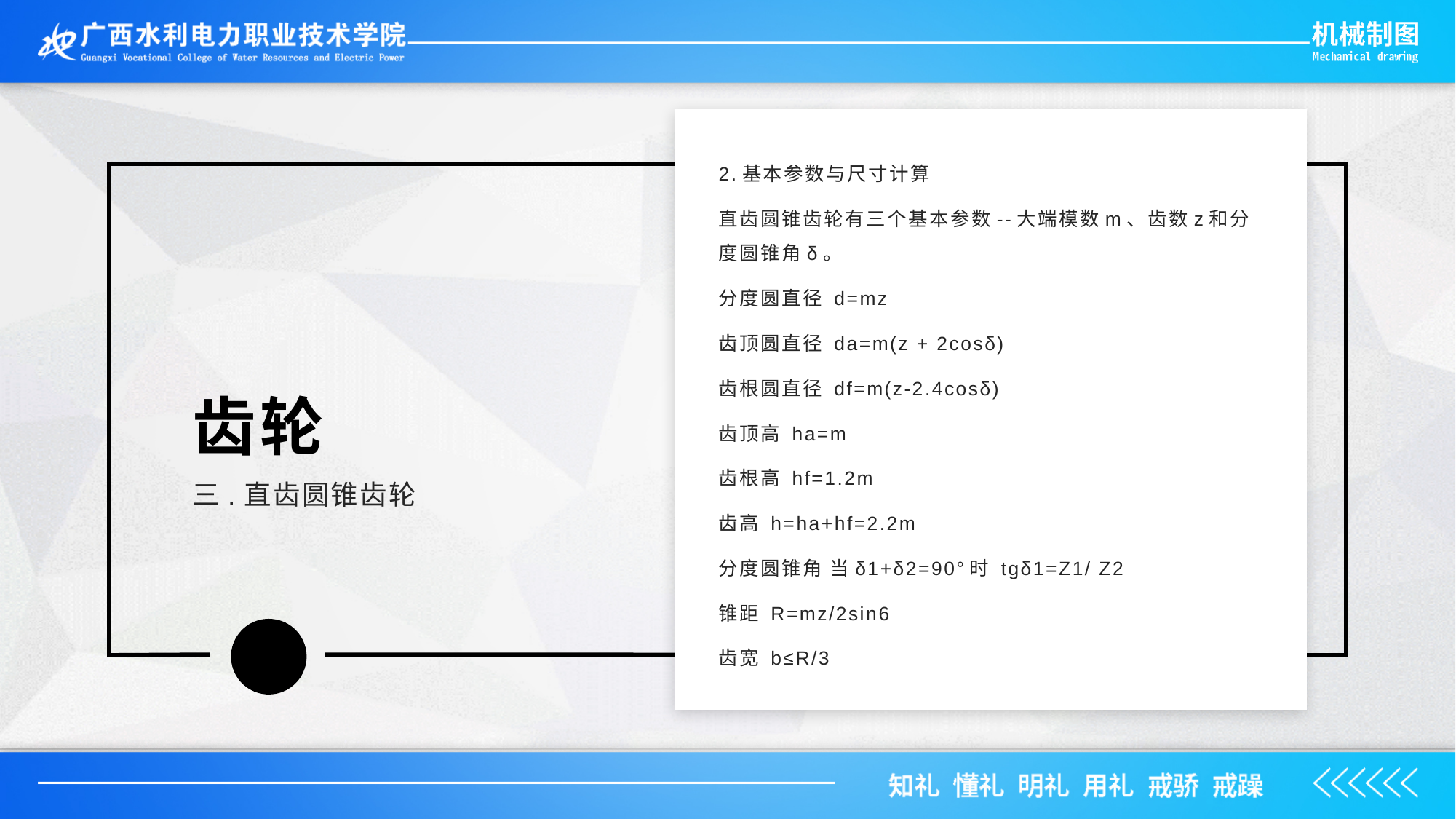

2.基本参数与尺寸计算
直齿圆锥齿轮有三个基本参数--大端模数m、齿数z和分度圆锥角δ。
分度圆直径 d=mz
齿顶圆直径 da=m(z + 2cosδ)
齿根圆直径 df=m(z-2.4cosδ)
齿顶高 ha=m
齿根高 hf=1.2m
齿高 h=ha+hf=2.2m
分度圆锥角 当δ1+δ2=90°时 tgδ1=Z1/ Z2
锥距 R=mz/2sin6
齿宽 b≤R/3

齿轮
三.直齿圆锥齿轮